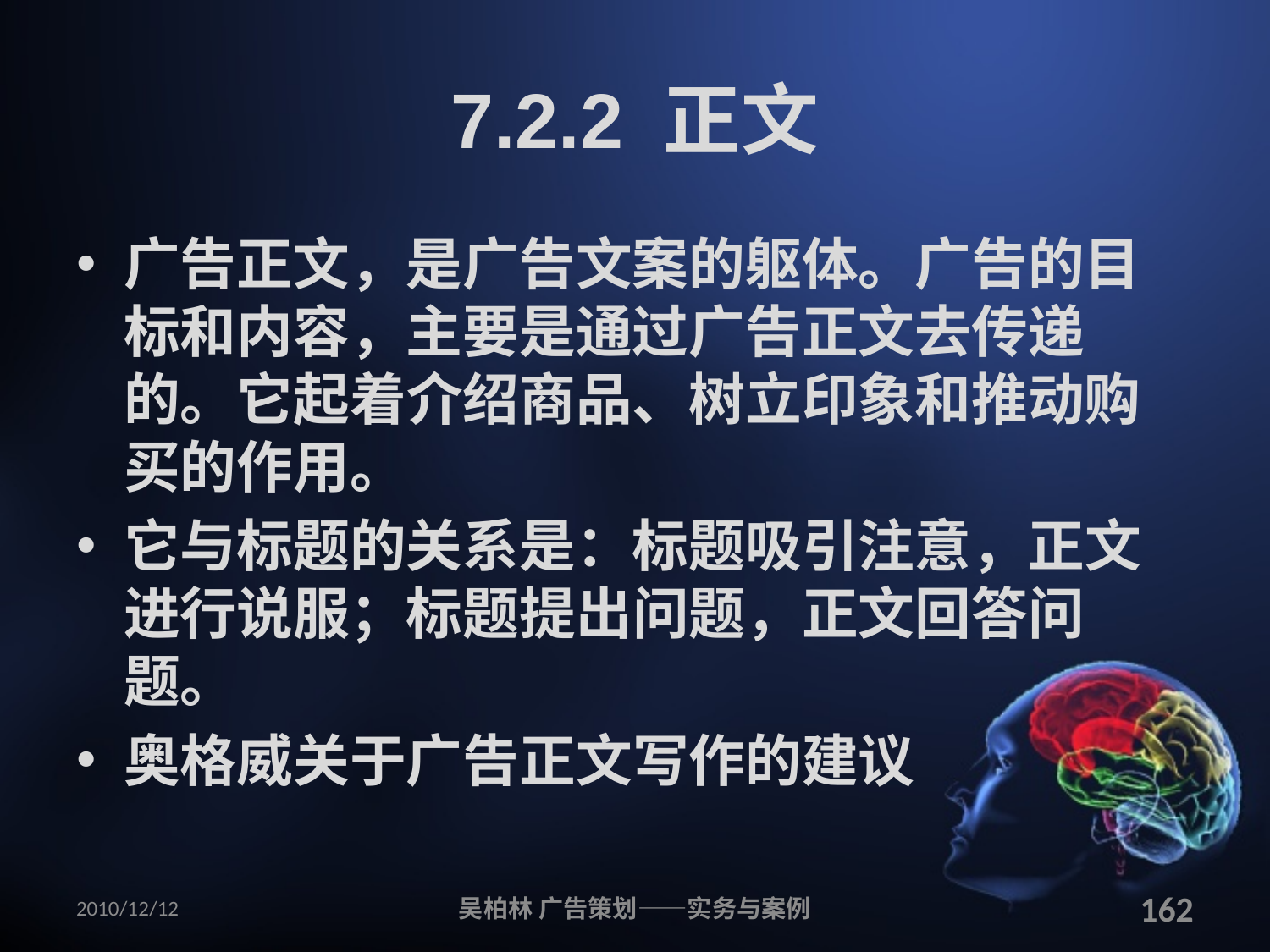

# 7.2.2 正文
广告正文，是广告文案的躯体。广告的目标和内容，主要是通过广告正文去传递的。它起着介绍商品、树立印象和推动购买的作用。
它与标题的关系是：标题吸引注意，正文进行说服；标题提出问题，正文回答问题。
奥格威关于广告正文写作的建议
2010/12/12
吴柏林 广告策划——实务与案例
162